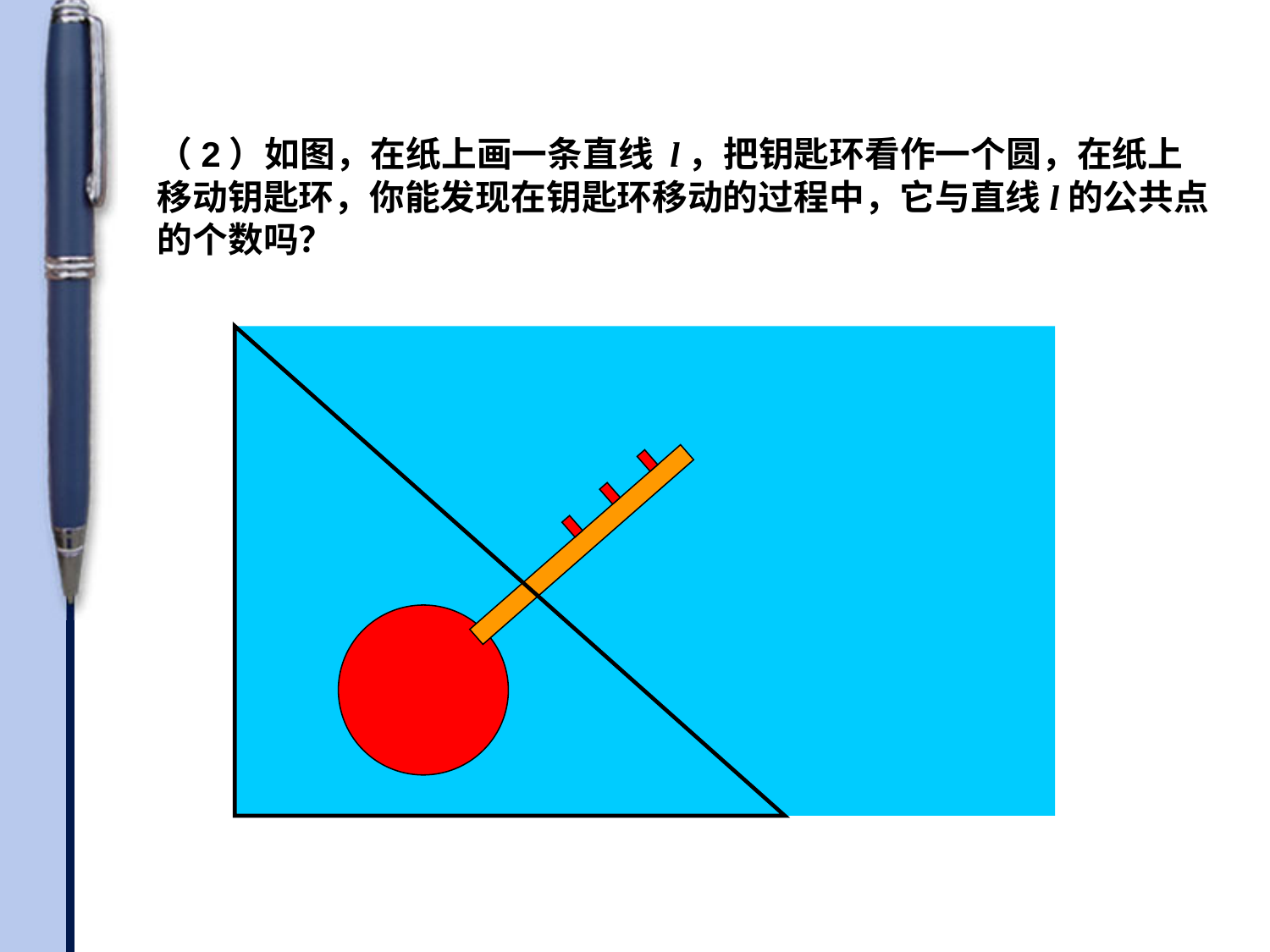

（2）如图，在纸上画一条直线 l，把钥匙环看作一个圆，在纸上移动钥匙环，你能发现在钥匙环移动的过程中，它与直线l的公共点的个数吗？